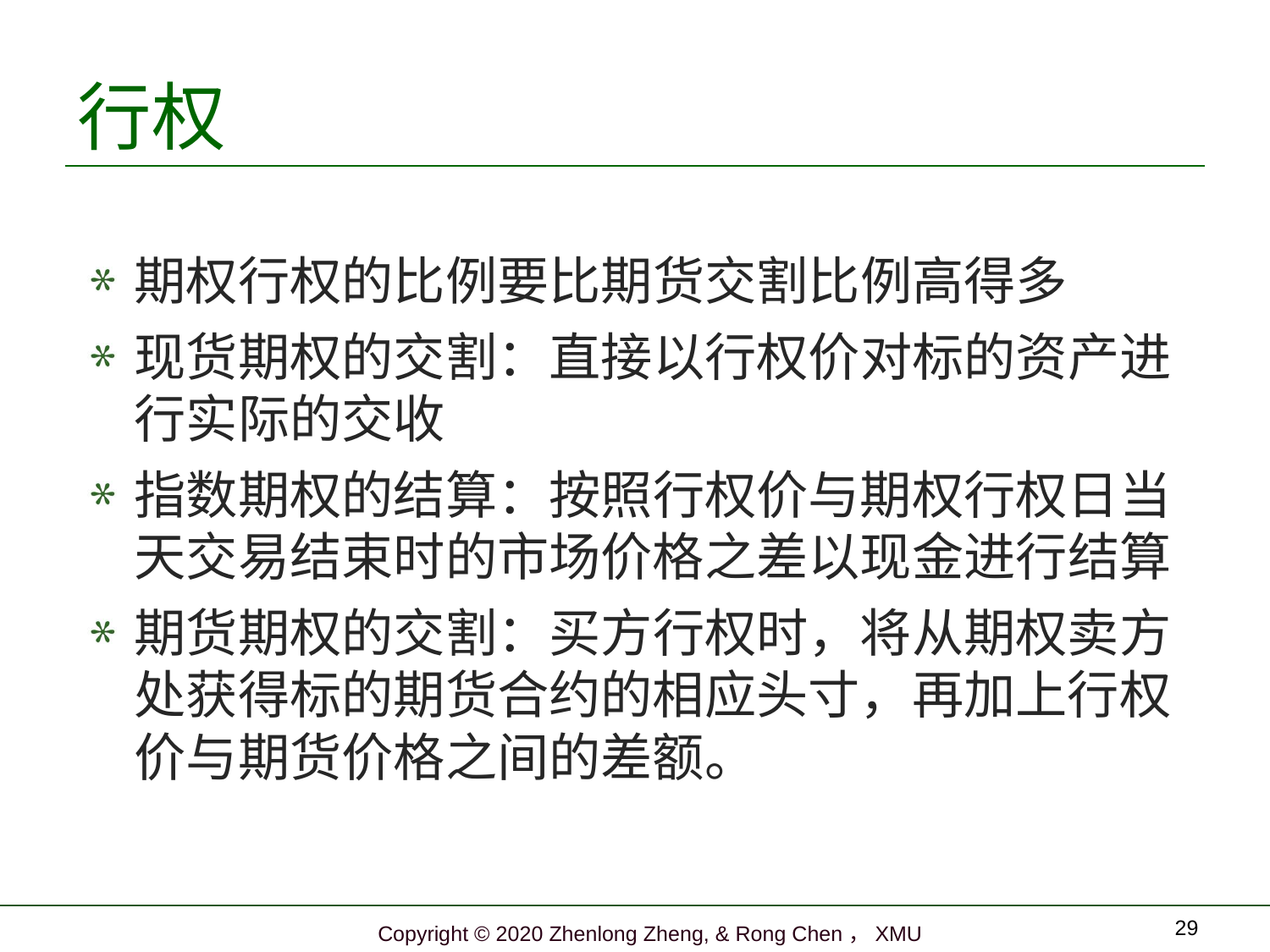

# 行权

期权行权的比例要比期货交割比例高得多
现货期权的交割：直接以行权价对标的资产进行实际的交收
指数期权的结算：按照行权价与期权行权日当天交易结束时的市场价格之差以现金进行结算
期货期权的交割：买方行权时，将从期权卖方处获得标的期货合约的相应头寸，再加上行权价与期货价格之间的差额。
29